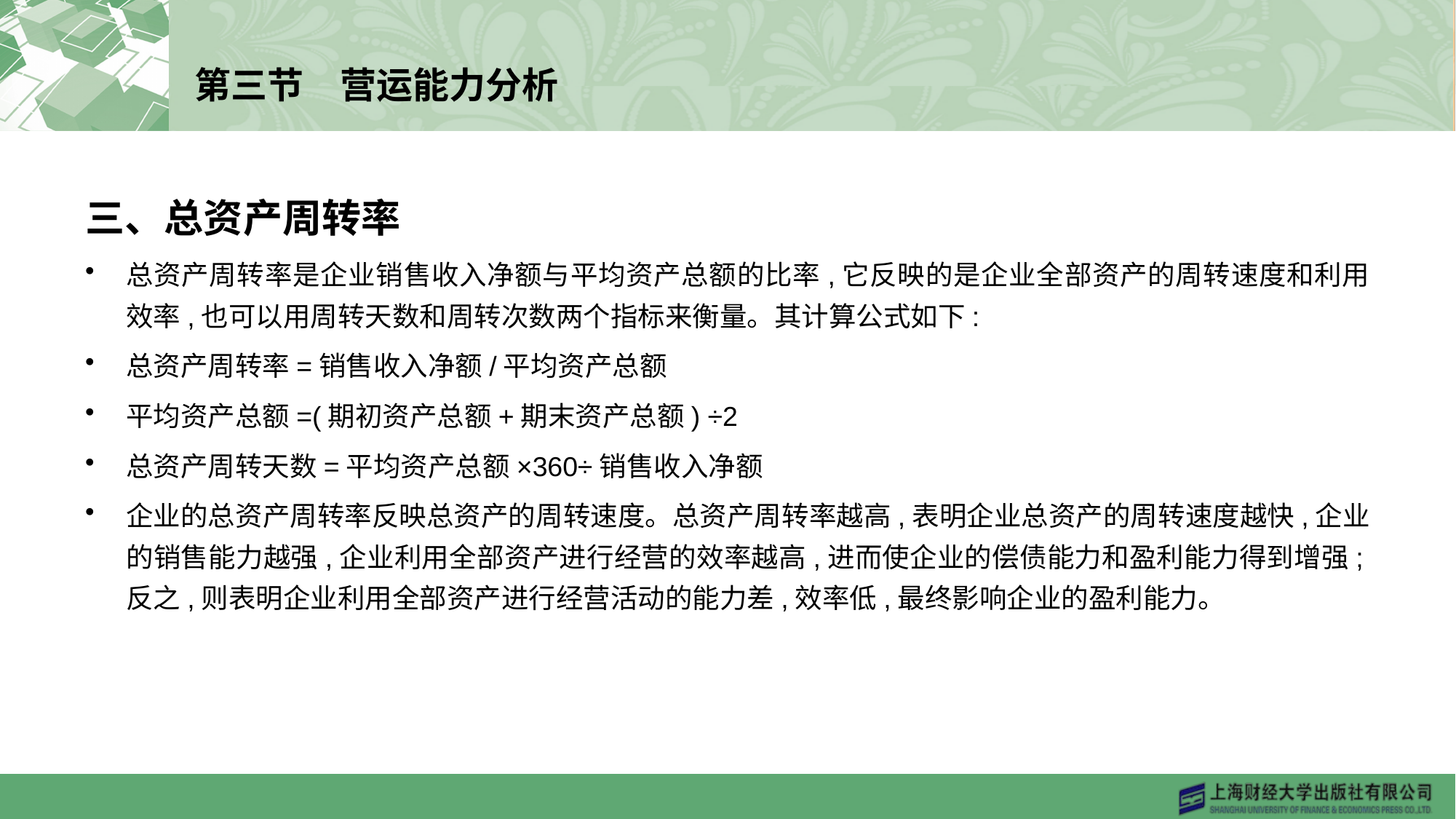

# 第三节　营运能力分析
三、总资产周转率
总资产周转率是企业销售收入净额与平均资产总额的比率,它反映的是企业全部资产的周转速度和利用效率,也可以用周转天数和周转次数两个指标来衡量。其计算公式如下:
总资产周转率=销售收入净额/平均资产总额
平均资产总额=(期初资产总额+期末资产总额) ÷2
总资产周转天数=平均资产总额×360÷销售收入净额
企业的总资产周转率反映总资产的周转速度。总资产周转率越高,表明企业总资产的周转速度越快,企业的销售能力越强,企业利用全部资产进行经营的效率越高,进而使企业的偿债能力和盈利能力得到增强;反之,则表明企业利用全部资产进行经营活动的能力差,效率低,最终影响企业的盈利能力。